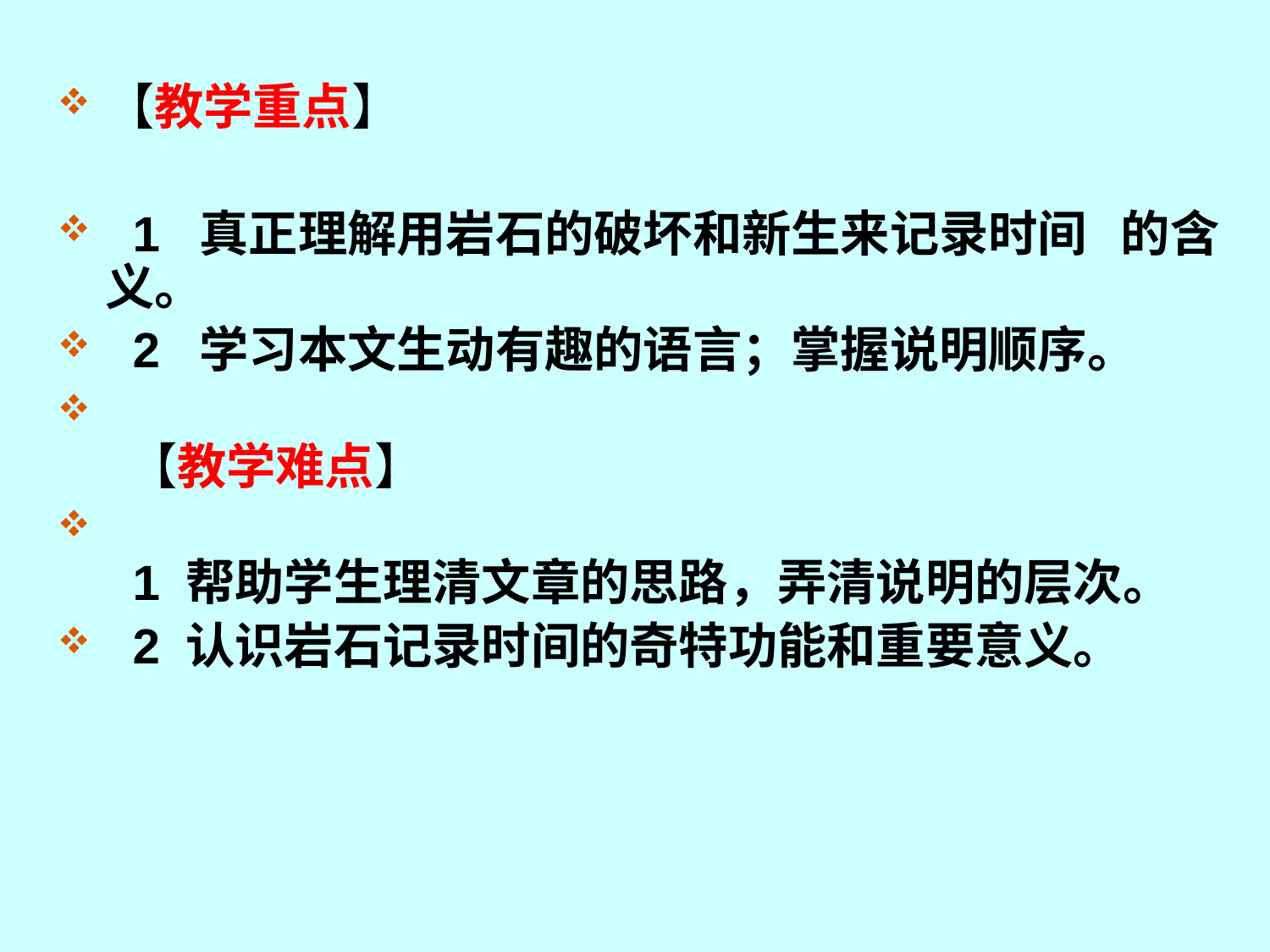

【教学重点】

  1  真正理解用岩石的破坏和新生来记录时间   的含义。
  2  学习本文生动有趣的语言；掌握说明顺序。
 【教学难点】
  1 帮助学生理清文章的思路，弄清说明的层次。
  2 认识岩石记录时间的奇特功能和重要意义。